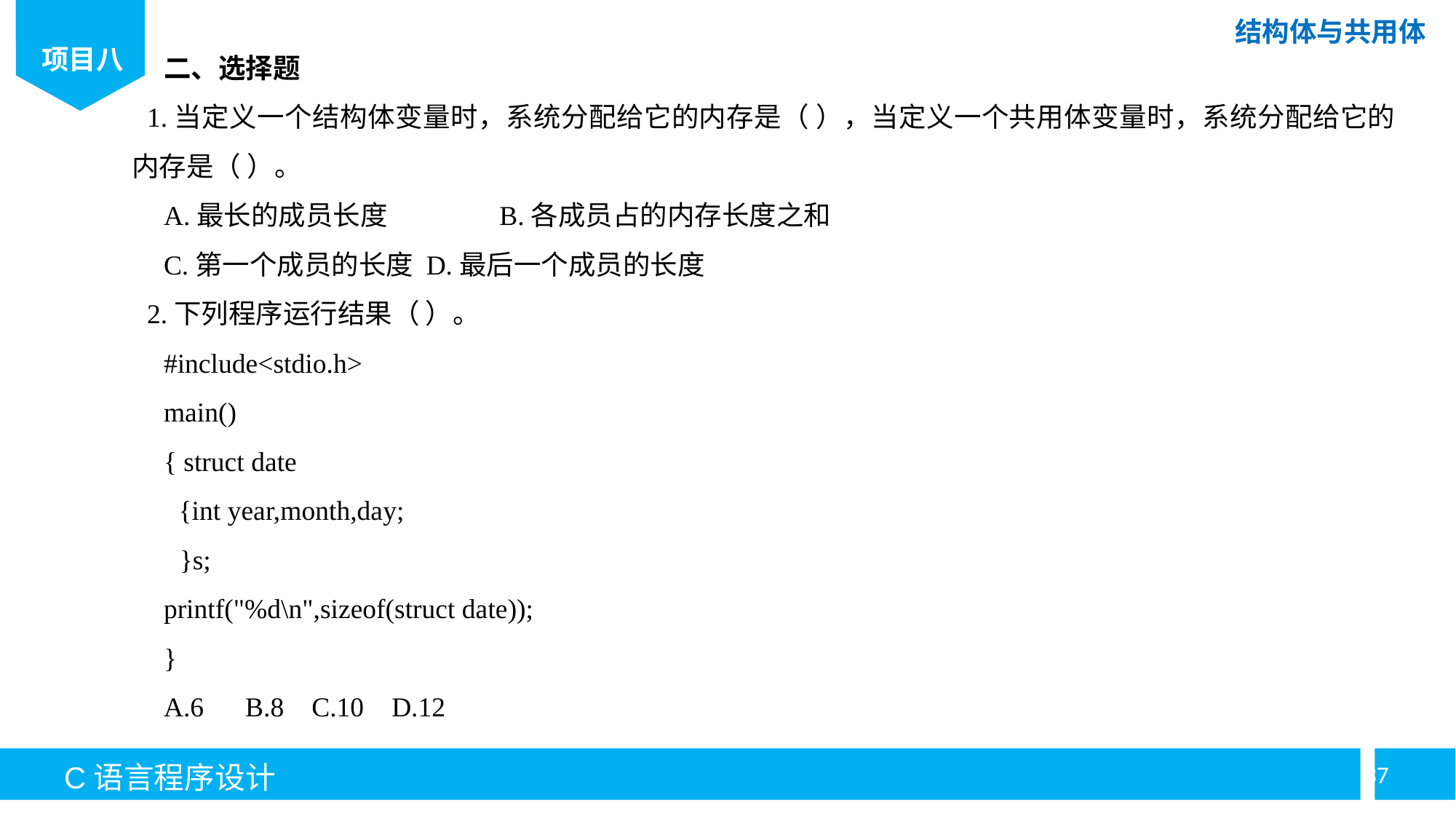

二、选择题
1.当定义一个结构体变量时，系统分配给它的内存是（ ），当定义一个共用体变量时，系统分配给它的内存是（ ）。
A.最长的成员长度                 B.各成员占的内存长度之和
C.第一个成员的长度 D.最后一个成员的长度
2.下列程序运行结果（ ）。
#include<stdio.h>
main()
{ struct date
{int year,month,day;
}s;
printf("%d\n",sizeof(struct date));
}
A.6      B.8    C.10    D.12